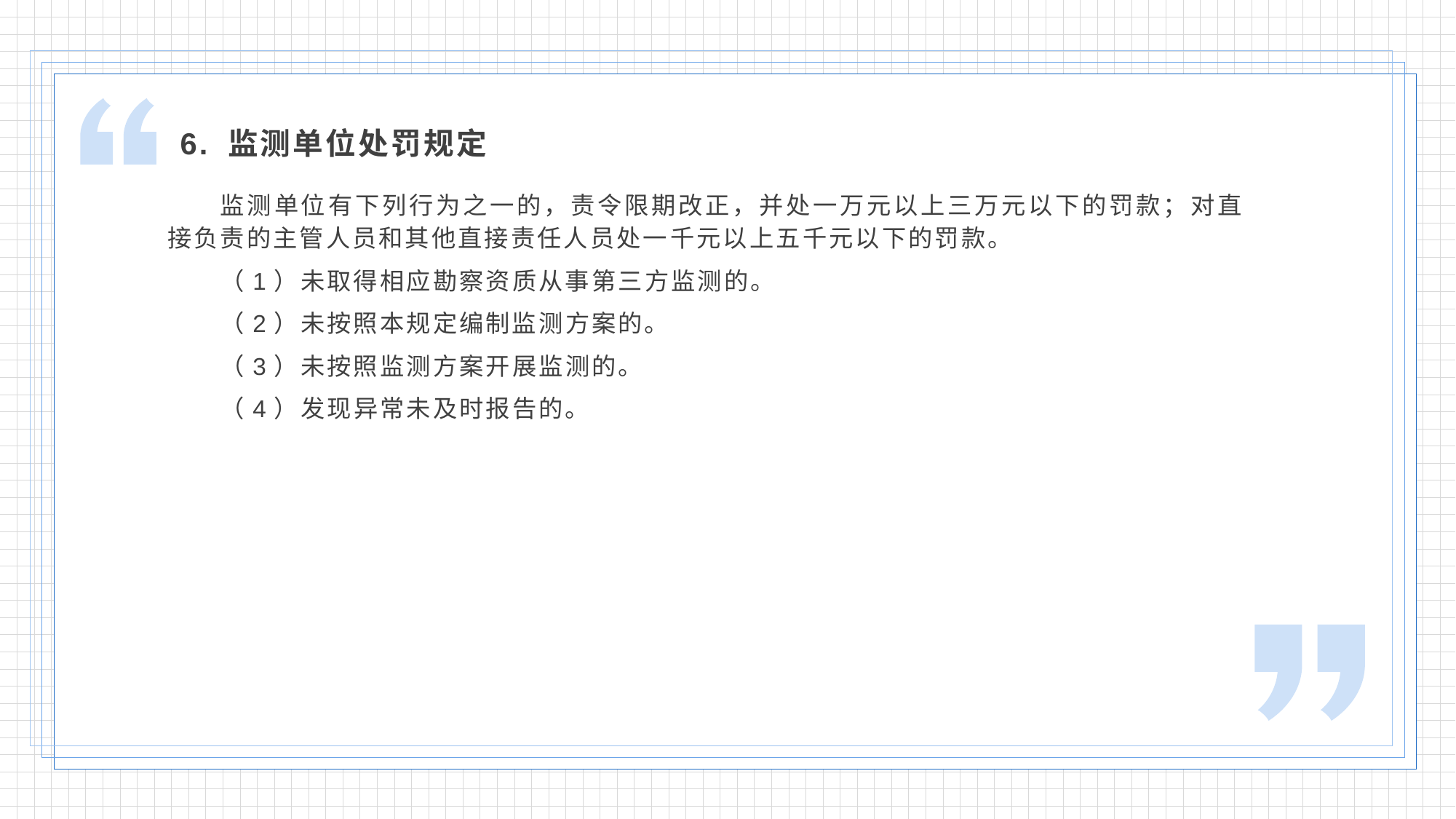

6. 监测单位处罚规定

监测单位有下列行为之一的，责令限期改正，并处一万元以上三万元以下的罚款；对直接负责的主管人员和其他直接责任人员处一千元以上五千元以下的罚款。
（1）未取得相应勘察资质从事第三方监测的。
（2）未按照本规定编制监测方案的。
（3）未按照监测方案开展监测的。
（4）发现异常未及时报告的。